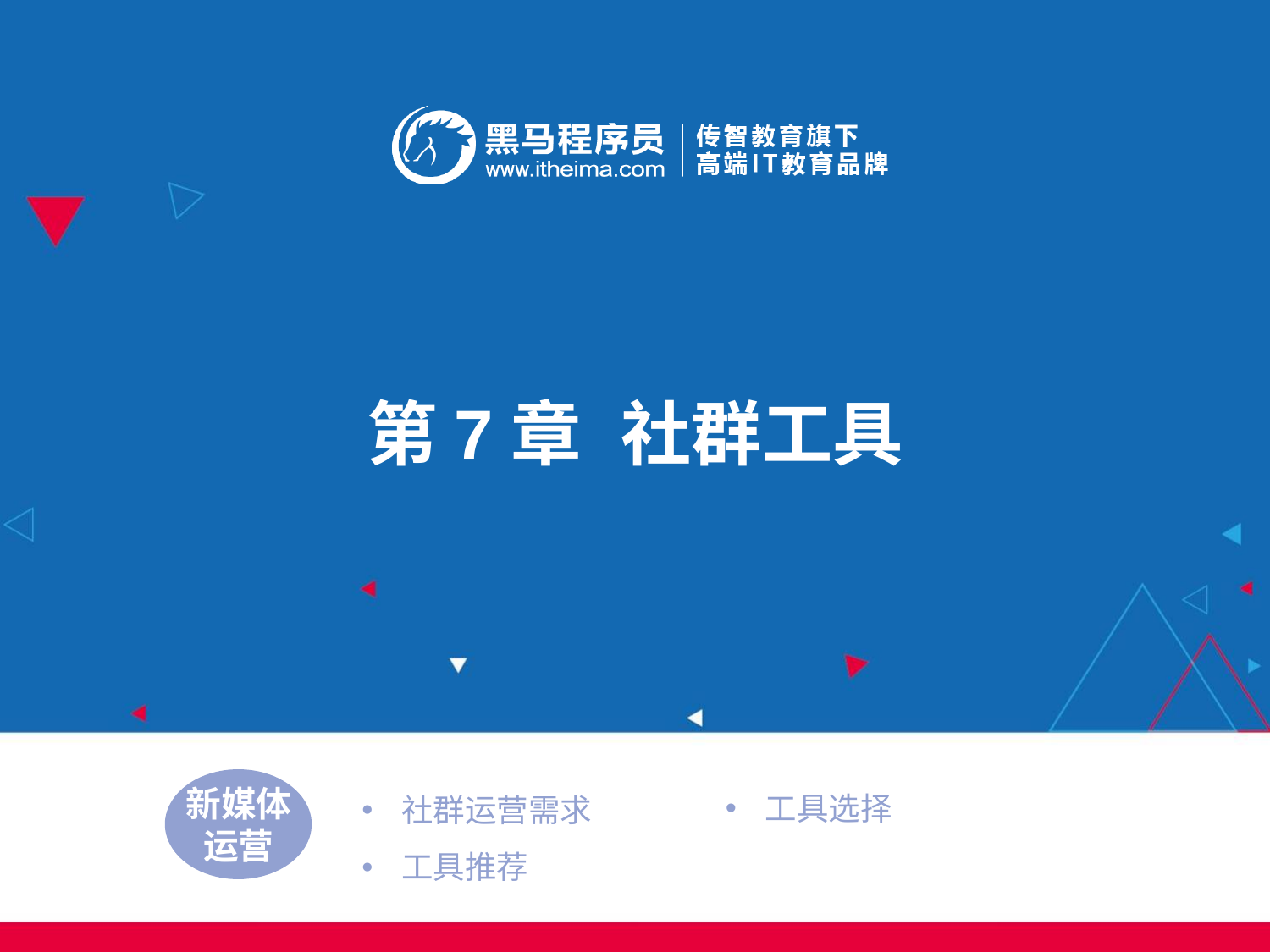

第7章	社群工具
工具选择
社群运营需求
工具推荐

新媒体
运营